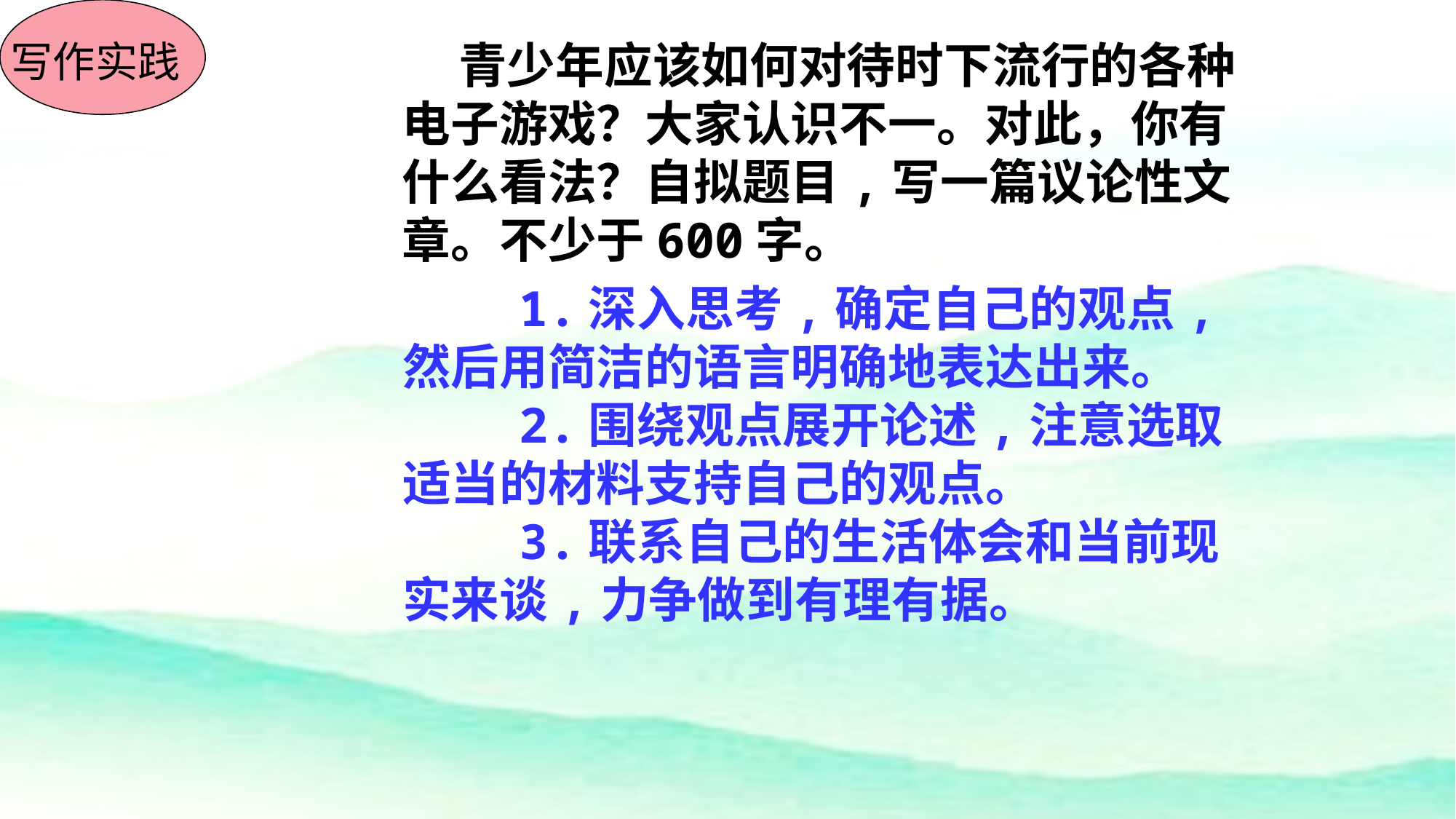

写作实践
    青少年应该如何对待时下流行的各种电子游戏？大家认识不一。对此，你有什么看法？自拟题目,写一篇议论性文章。不少于600字。

    1.深入思考,确定自己的观点,然后用简洁的语言明确地表达出来。
    2.围绕观点展开论述,注意选取适当的材料支持自己的观点。
    3.联系自己的生活体会和当前现实来谈,力争做到有理有据。